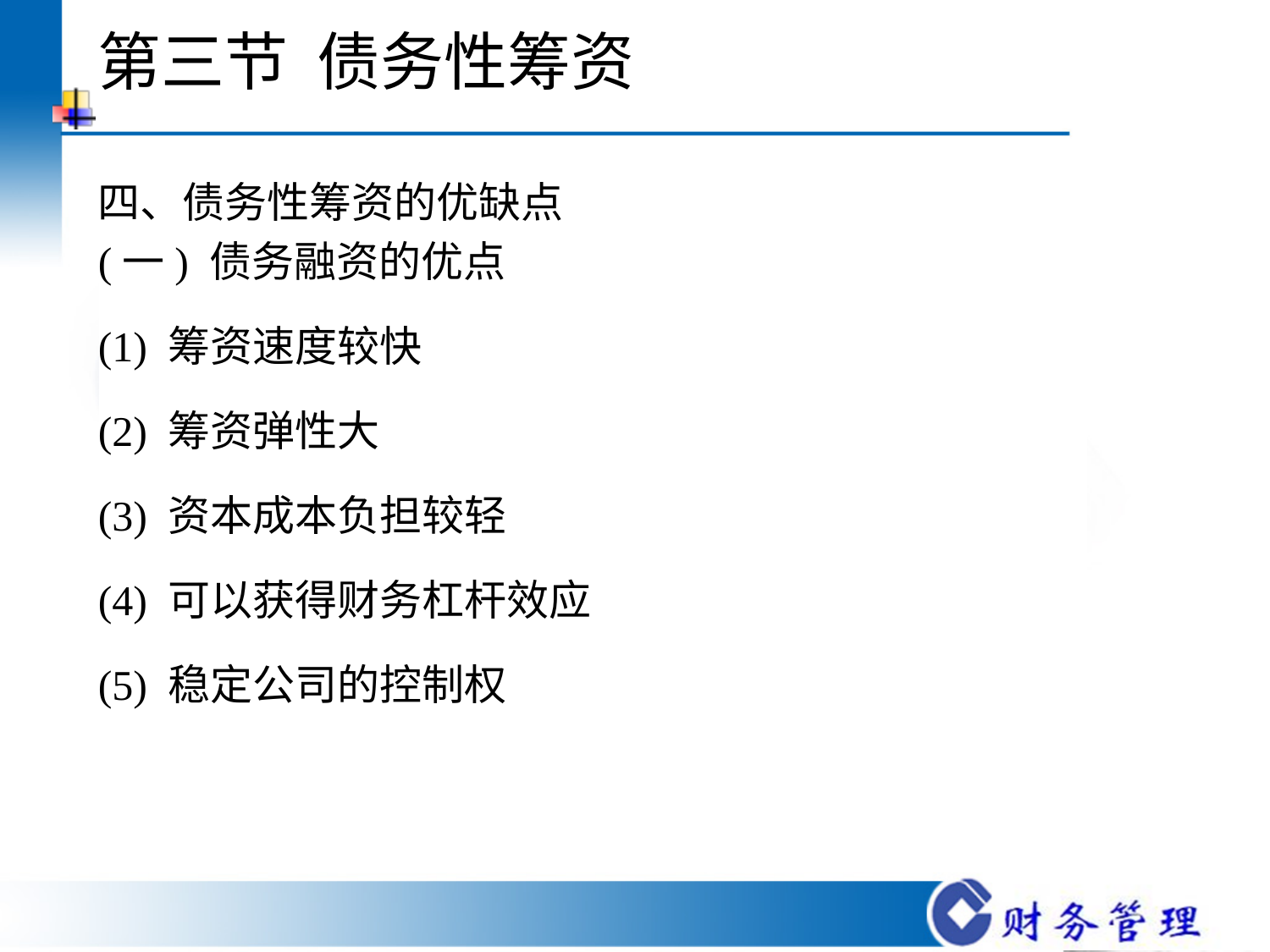

# 第三节  债务性筹资
四、债务性筹资的优缺点
(一) 债务融资的优点
(1) 筹资速度较快
(2) 筹资弹性大
(3) 资本成本负担较轻
(4) 可以获得财务杠杆效应
(5) 稳定公司的控制权
45